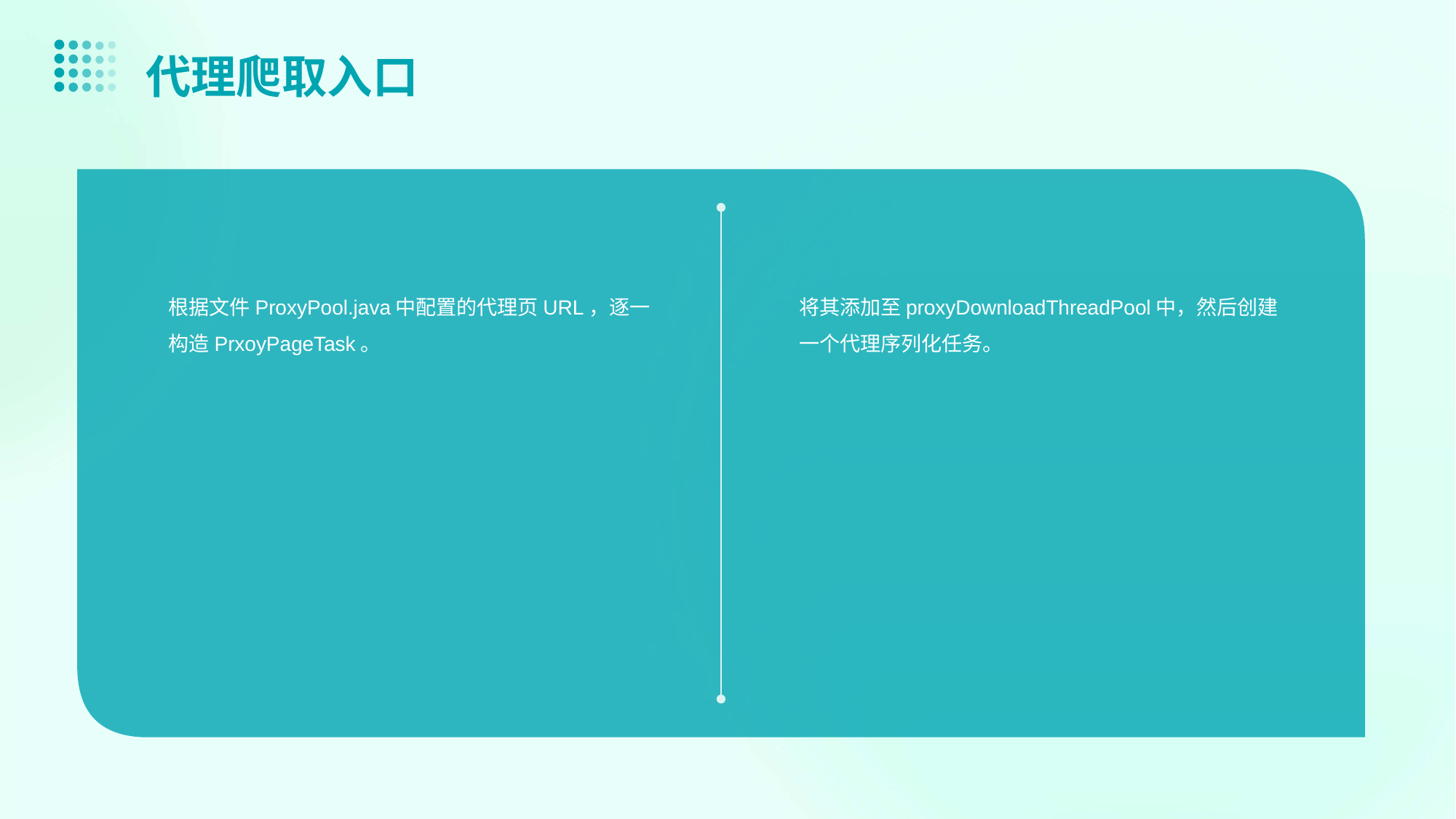

代理爬取入口

根据文件ProxyPool.java中配置的代理页URL，逐一构造PrxoyPageTask。
将其添加至proxyDownloadThreadPool中，然后创建一个代理序列化任务。